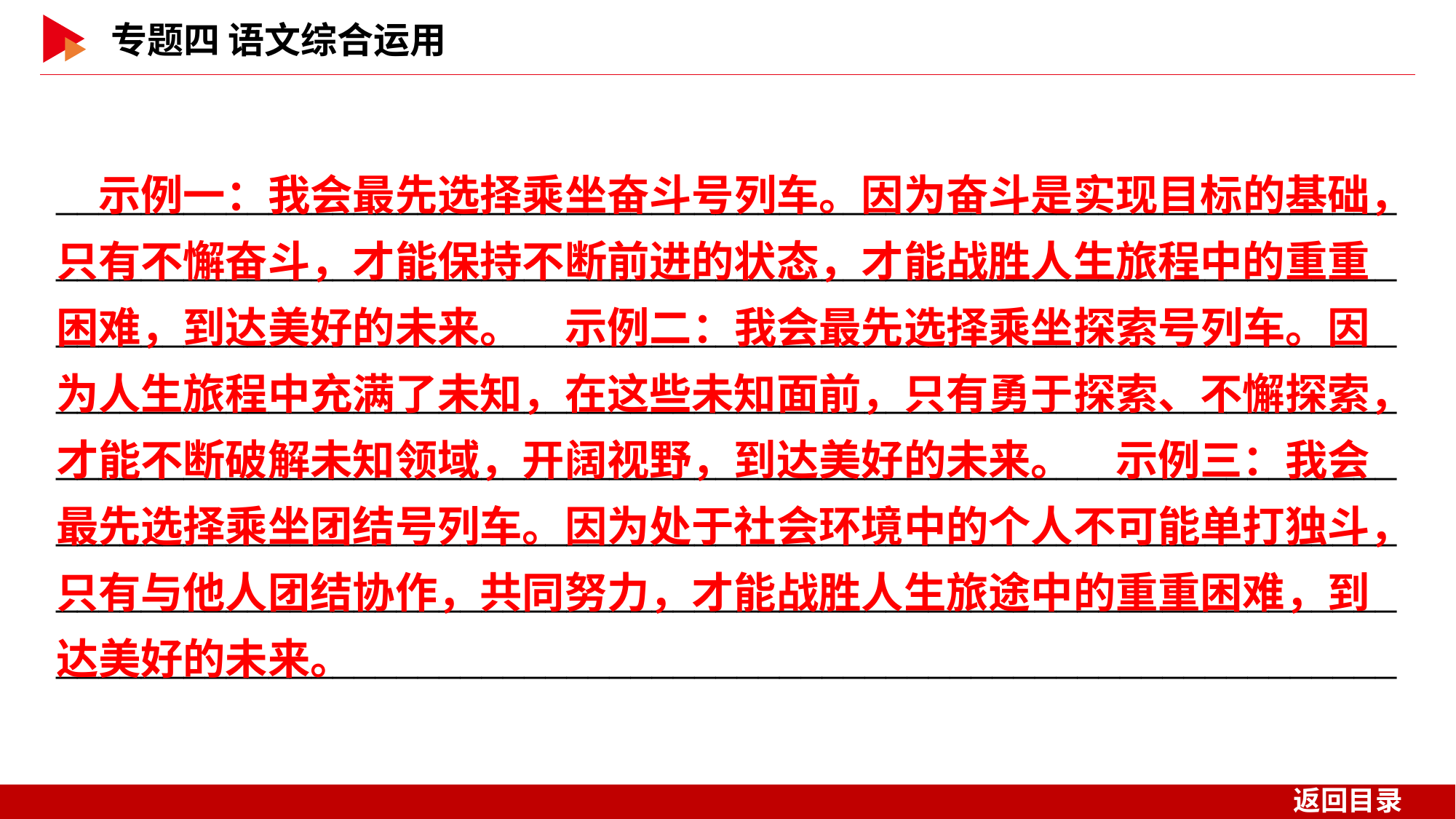

________________________________________________________________________________________________________________________________________________________________________________________________________________________________________________________________________________________________________________________________________________________________________________________________________________________________________________________________________________________________________________________
　示例一：我会最先选择乘坐奋斗号列车。因为奋斗是实现目标的基础，只有不懈奋斗，才能保持不断前进的状态，才能战胜人生旅程中的重重困难，到达美好的未来。　示例二：我会最先选择乘坐探索号列车。因为人生旅程中充满了未知，在这些未知面前，只有勇于探索、不懈探索，才能不断破解未知领域，开阔视野，到达美好的未来。　示例三：我会最先选择乘坐团结号列车。因为处于社会环境中的个人不可能单打独斗，只有与他人团结协作，共同努力，才能战胜人生旅途中的重重困难，到达美好的未来。